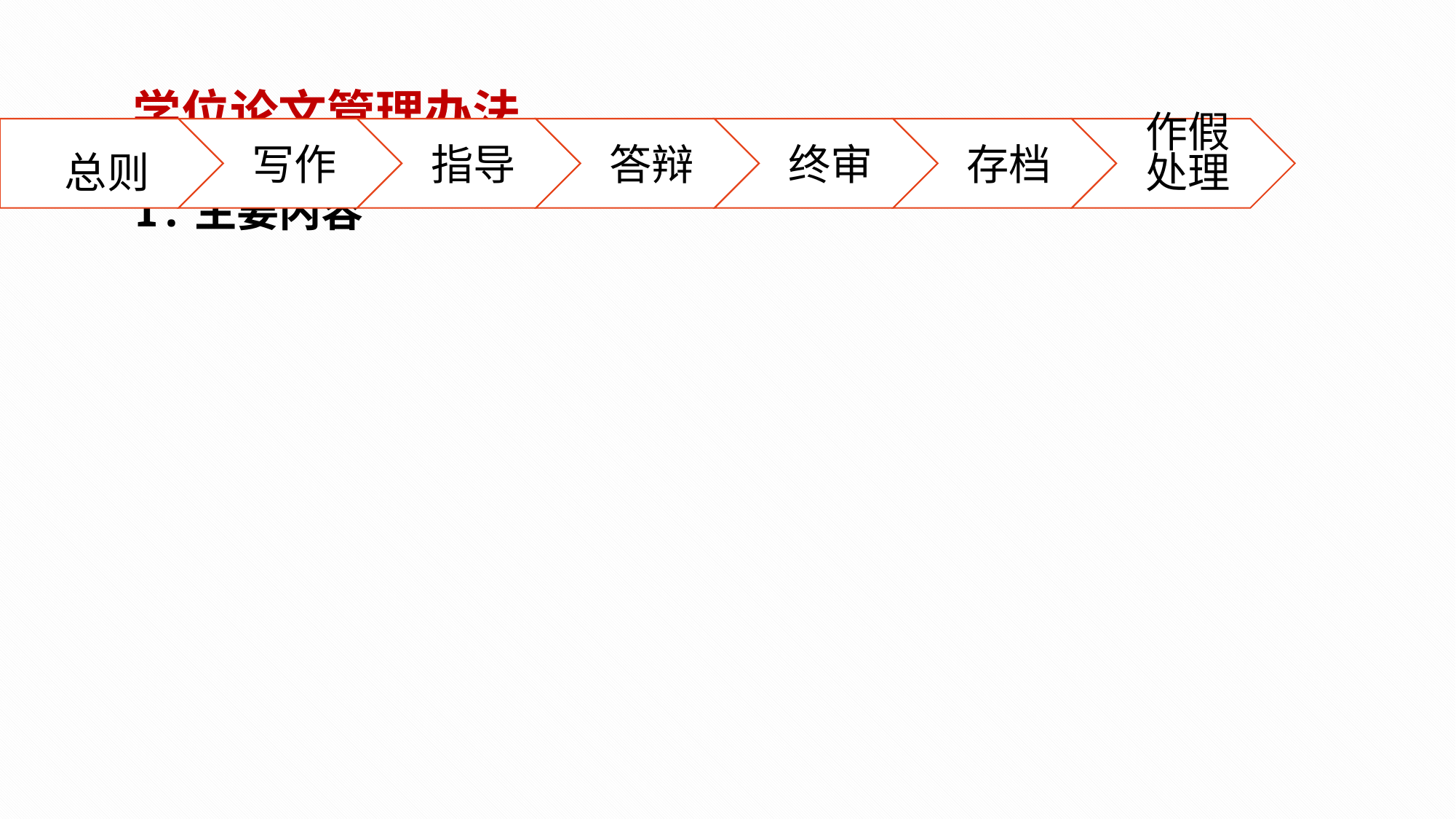

学位论文管理办法
1.主要内容

总则
写作
指导
答辩
终审
存档
作假
处理